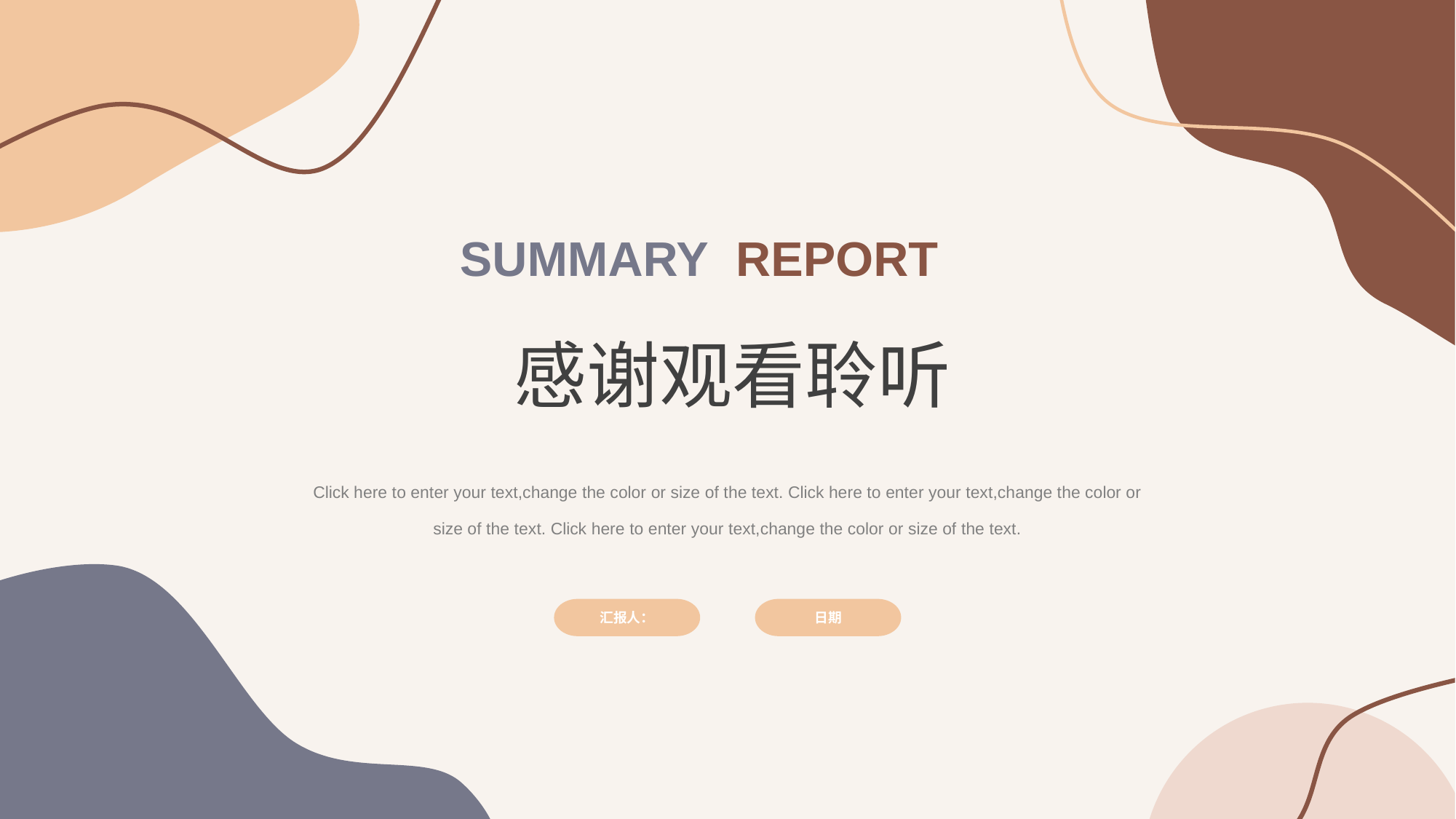

SUMMARY  REPORT
感谢观看聆听
Click here to enter your text,change the color or size of the text. Click here to enter your text,change the color or size of the text. Click here to enter your text,change the color or size of the text.

汇报人：
日期